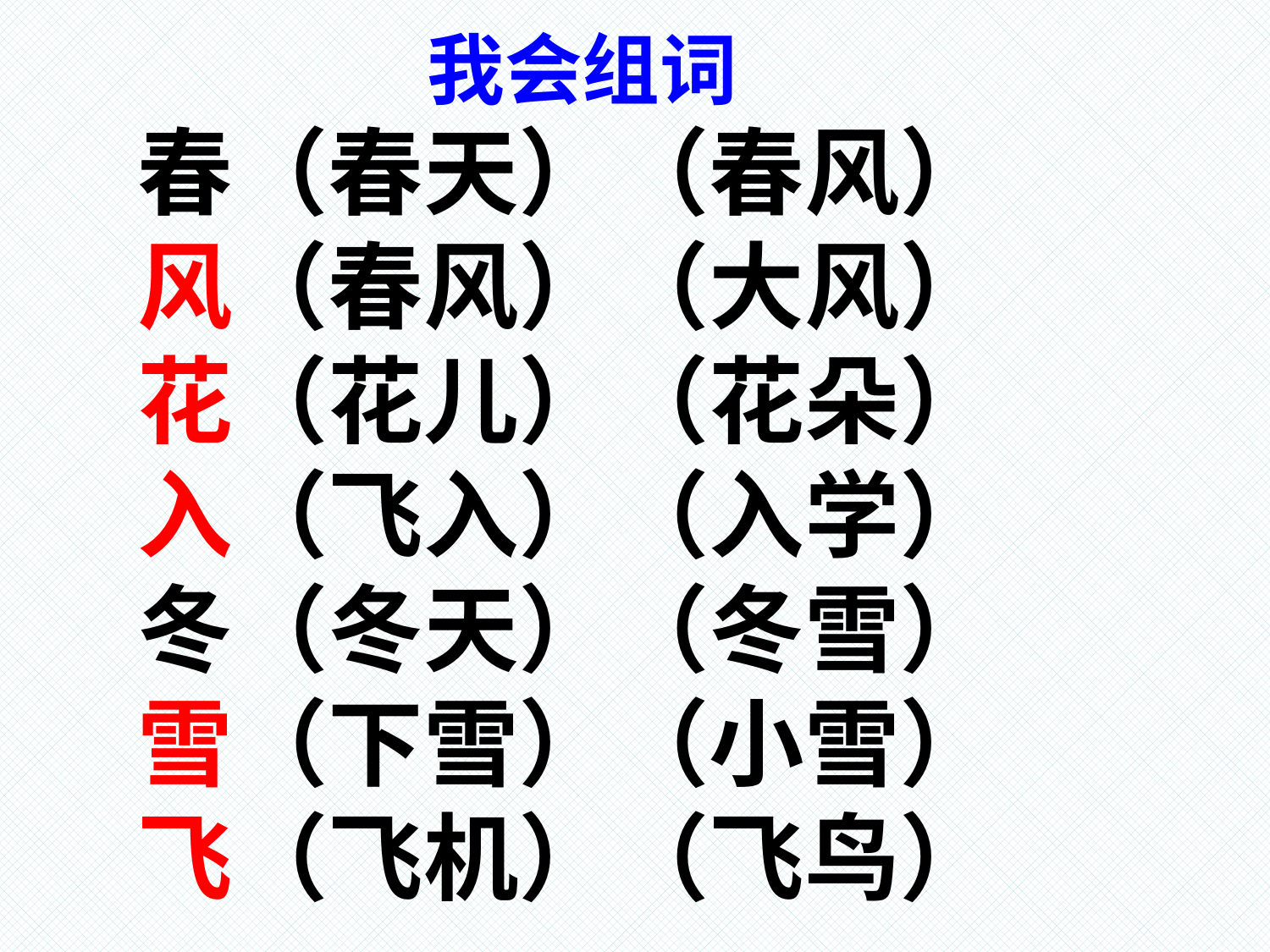

# 我会组词
春（春天）（春风）      风（春风）（大风）
花（花儿）（花朵）
入（飞入）（入学）      冬（冬天）（冬雪）
雪（下雪）（小雪）
飞（飞机）（飞鸟）